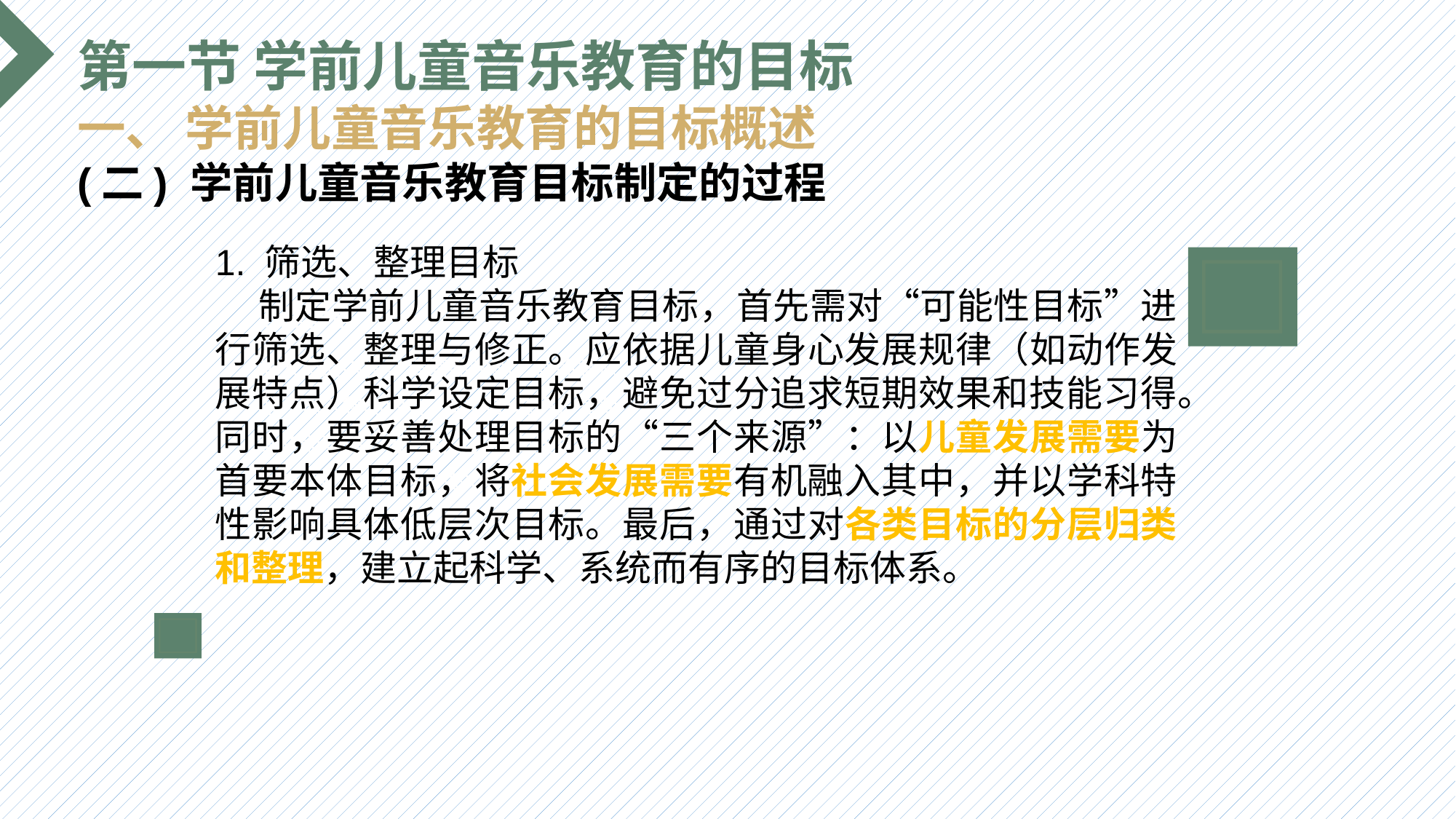

第一节 学前儿童音乐教育的目标
一、 学前儿童音乐教育的目标概述
(二) 学前儿童音乐教育目标制定的过程

1. 筛选、整理目标
    制定学前儿童音乐教育目标，首先需对“可能性目标”进行筛选、整理与修正。应依据儿童身心发展规律（如动作发展特点）科学设定目标，避免过分追求短期效果和技能习得。同时，要妥善处理目标的“三个来源”：以儿童发展需要为首要本体目标，将社会发展需要有机融入其中，并以学科特性影响具体低层次目标。最后，通过对各类目标的分层归类和整理，建立起科学、系统而有序的目标体系。

选题背景
输入您的内容，请简要说明，言简意赅即可输入您的内容，请简要说明，言简意赅即可输入您的内容，请简要说明，言简意赅即可输入您的内容，请简要说明，言简意赅即可